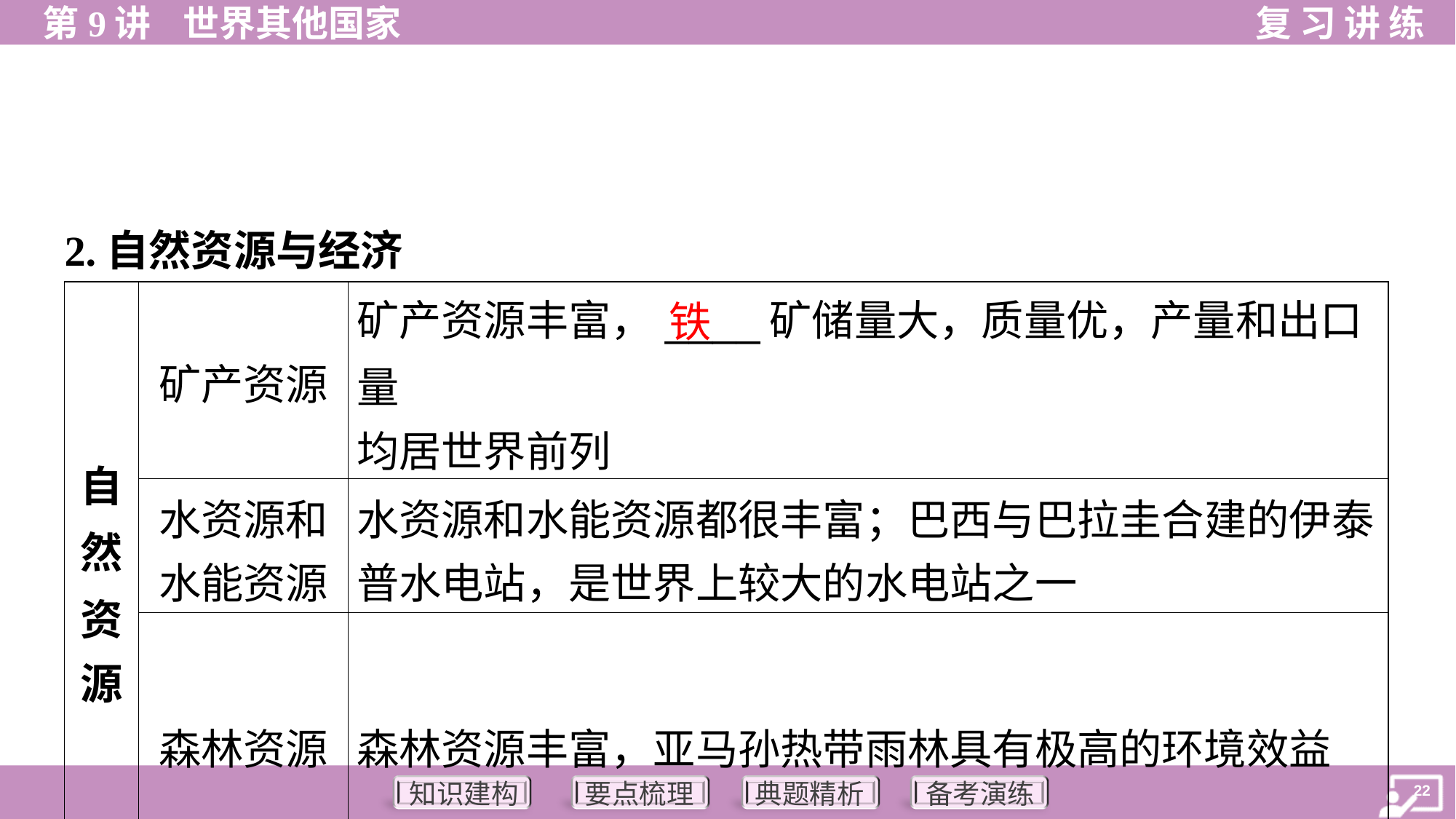

2.自然资源与经济
| 自 然 资 源 | 矿产资源 | 矿产资源丰富，\_\_\_\_矿储量大，质量优，产量和出口量 均居世界前列 |
| --- | --- | --- |
|  | 水资源和 水能资源 | 水资源和水能资源都很丰富；巴西与巴拉圭合建的伊泰 普水电站，是世界上较大的水电站之一 |
|  | 森林资源 | 森林资源丰富，亚马孙热带雨林具有极高的环境效益 |
铁